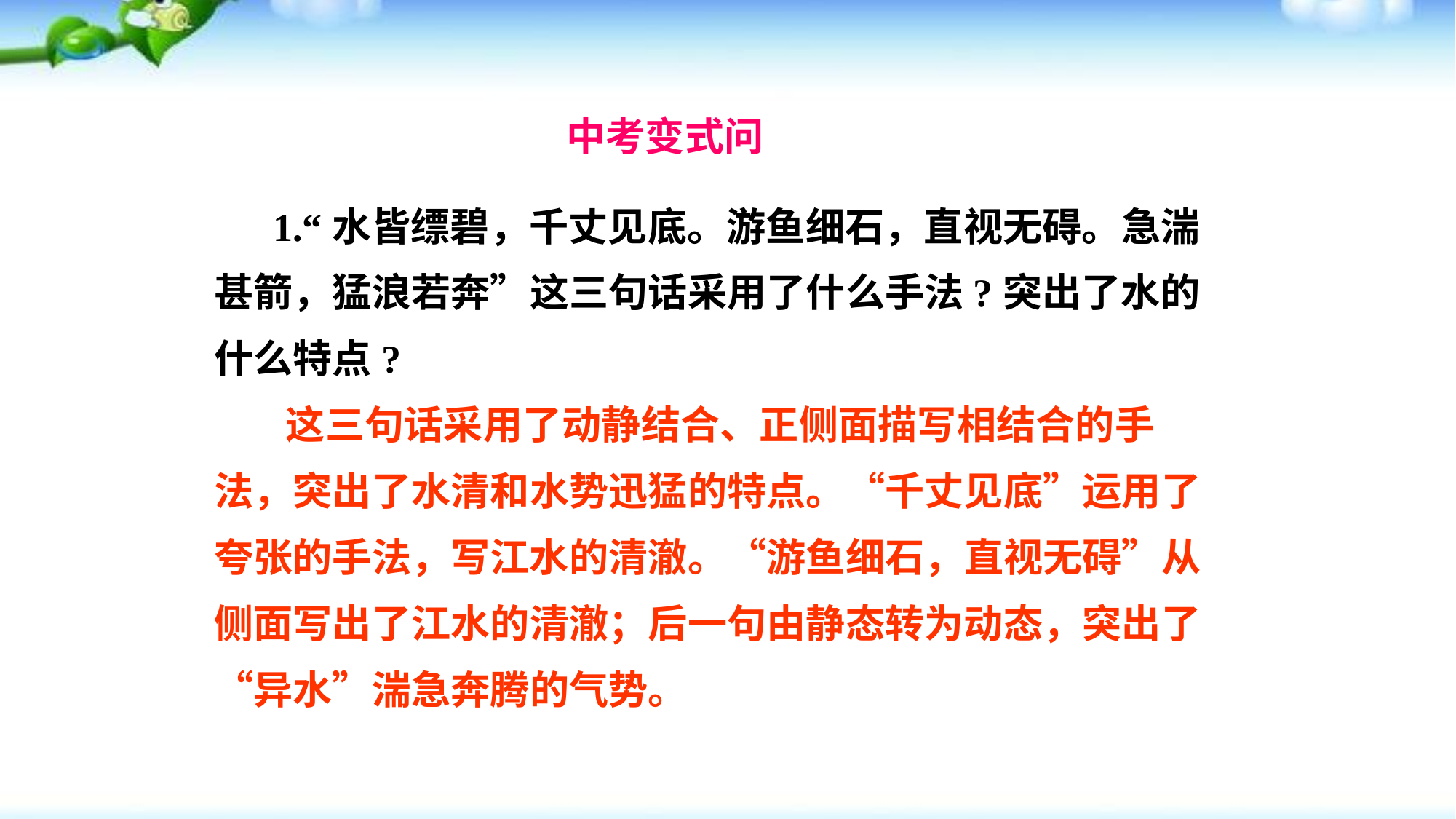

中考变式问
      1.“水皆缥碧，千丈见底。游鱼细石，直视无碍。急湍甚箭，猛浪若奔”这三句话采用了什么手法?突出了水的什么特点?
       这三句话采用了动静结合、正侧面描写相结合的手法，突出了水清和水势迅猛的特点。“千丈见底”运用了夸张的手法，写江水的清澈。“游鱼细石，直视无碍”从侧面写出了江水的清澈；后一句由静态转为动态，突出了“异水”湍急奔腾的气势。